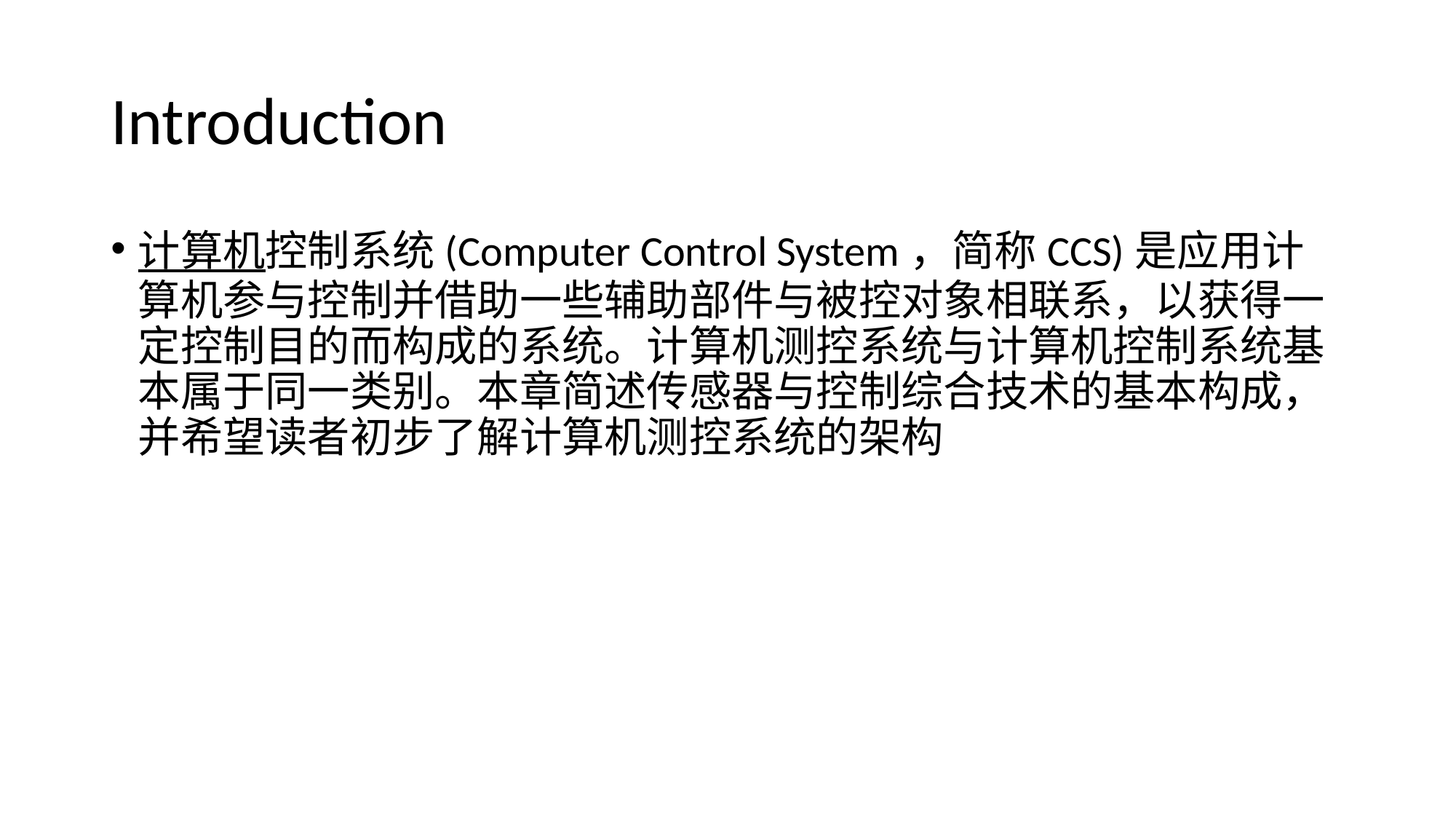

# Introduction
计算机控制系统(Computer Control System，简称CCS)是应用计算机参与控制并借助一些辅助部件与被控对象相联系，以获得一定控制目的而构成的系统。计算机测控系统与计算机控制系统基本属于同一类别。本章简述传感器与控制综合技术的基本构成，并希望读者初步了解计算机测控系统的架构